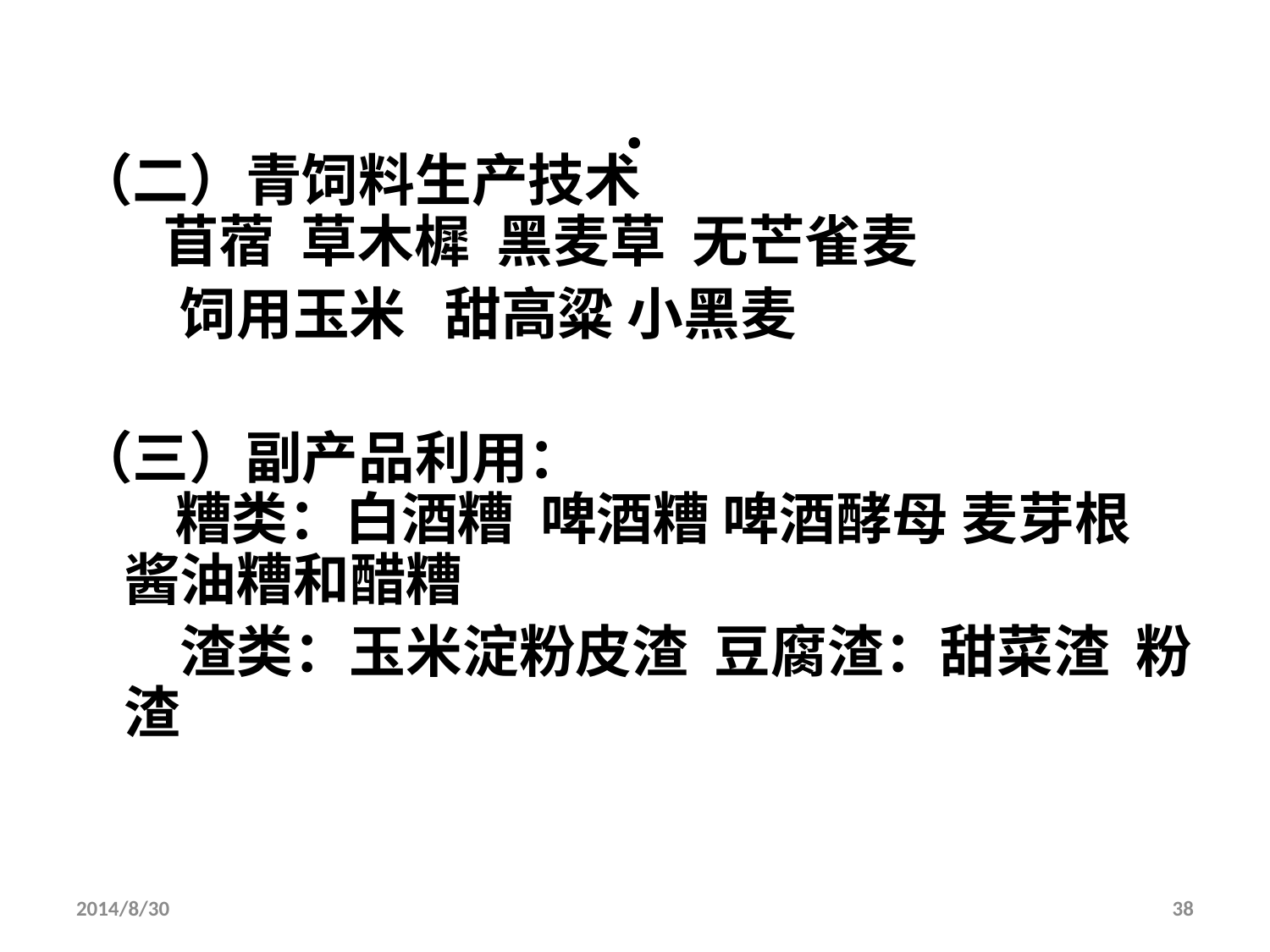

# .
（二）青饲料生产技术
   苜蓿  草木樨  黑麦草  无芒雀麦
       饲用玉米   甜高粱 小黑麦

（三）副产品利用：
    糟类：白酒糟  啤酒糟 啤酒酵母 麦芽根  酱油糟和醋糟
       渣类：玉米淀粉皮渣  豆腐渣：甜菜渣  粉渣

2014/8/30
38